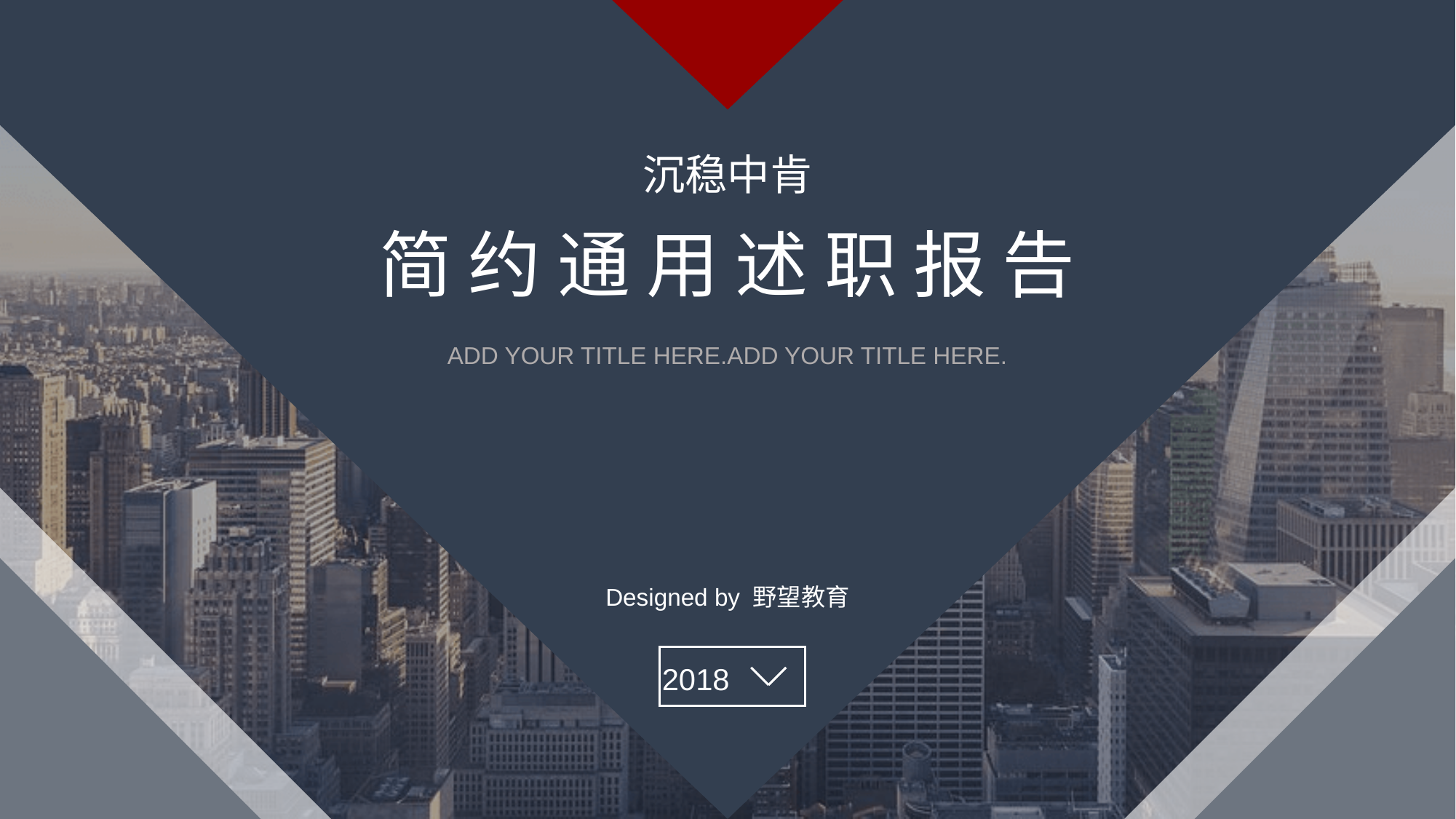

沉稳中肯
简 约 通 用 述 职 报 告
ADD YOUR TITLE HERE.ADD YOUR TITLE HERE.

Designed by 野望教育

2018